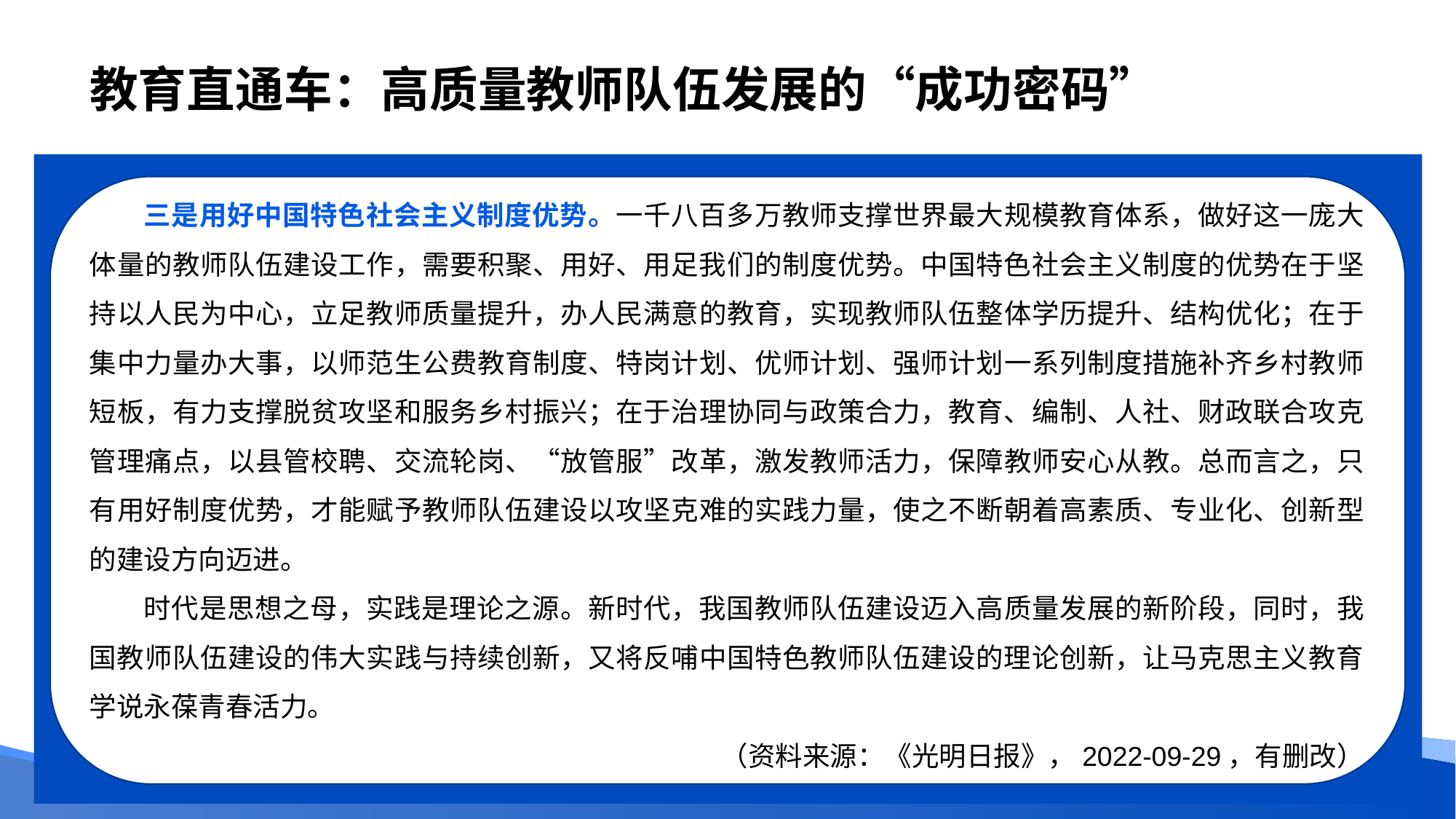

# 教育直通车：高质量教师队伍发展的“成功密码”

三是用好中国特色社会主义制度优势。一千八百多万教师支撑世界最大规模教育体系，做好这一庞大体量的教师队伍建设工作，需要积聚、用好、用足我们的制度优势。中国特色社会主义制度的优势在于坚持以人民为中心，立足教师质量提升，办人民满意的教育，实现教师队伍整体学历提升、结构优化；在于集中力量办大事，以师范生公费教育制度、特岗计划、优师计划、强师计划一系列制度措施补齐乡村教师短板，有力支撑脱贫攻坚和服务乡村振兴；在于治理协同与政策合力，教育、编制、人社、财政联合攻克管理痛点，以县管校聘、交流轮岗、“放管服”改革，激发教师活力，保障教师安心从教。总而言之，只有用好制度优势，才能赋予教师队伍建设以攻坚克难的实践力量，使之不断朝着高素质、专业化、创新型的建设方向迈进。
时代是思想之母，实践是理论之源。新时代，我国教师队伍建设迈入高质量发展的新阶段，同时，我国教师队伍建设的伟大实践与持续创新，又将反哺中国特色教师队伍建设的理论创新，让马克思主义教育学说永葆青春活力。
（资料来源：《光明日报》，2022-09-29，有删改）